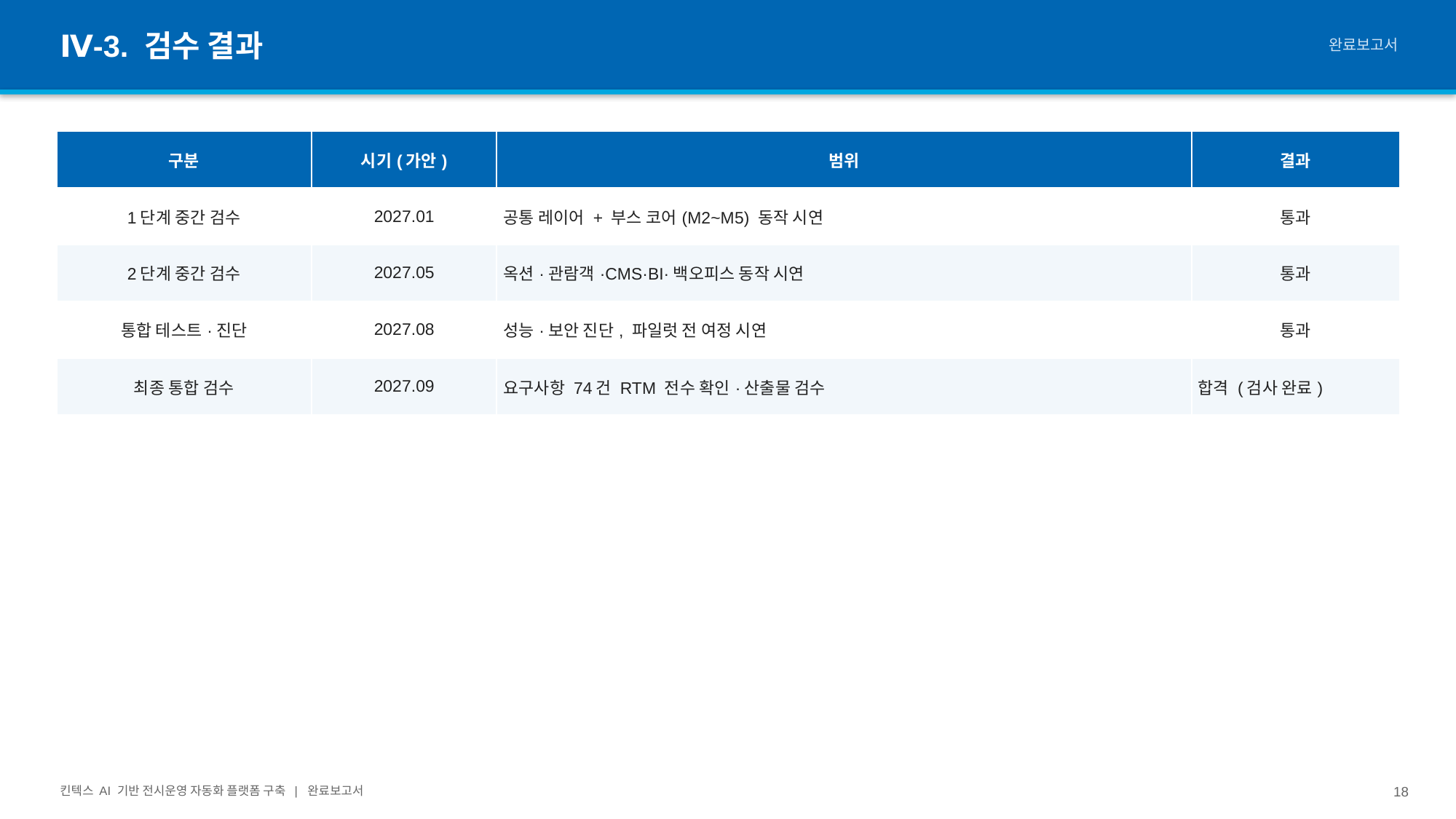

Ⅳ-3. 검수 결과
완료보고서

| 구분 | 시기(가안) | 범위 | 결과 |
| --- | --- | --- | --- |
| 1단계 중간 검수 | 2027.01 | 공통 레이어 + 부스 코어(M2~M5) 동작 시연 | 통과 |
| 2단계 중간 검수 | 2027.05 | 옥션·관람객·CMS·BI·백오피스 동작 시연 | 통과 |
| 통합 테스트·진단 | 2027.08 | 성능·보안 진단, 파일럿 전 여정 시연 | 통과 |
| 최종 통합 검수 | 2027.09 | 요구사항 74건 RTM 전수 확인·산출물 검수 | 합격 (검사 완료) |
킨텍스 AI 기반 전시운영 자동화 플랫폼 구축  |  완료보고서
18